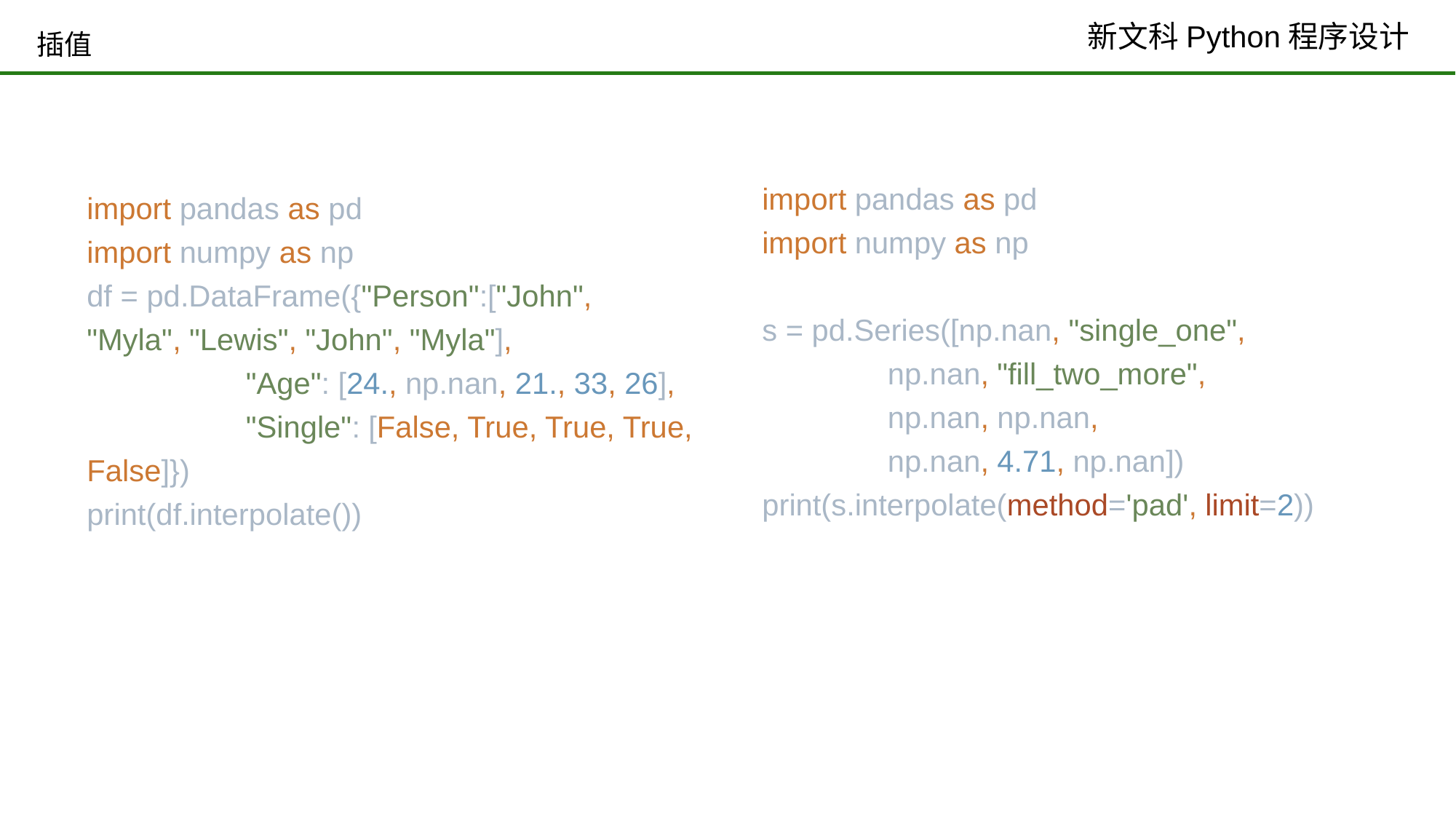

# 插值
import pandas as pd
import numpy as np
s = pd.Series([np.nan, "single_one",
               np.nan, "fill_two_more",
               np.nan, np.nan,
               np.nan, 4.71, np.nan])
print(s.interpolate(method='pad', limit=2))
import pandas as pd
import numpy as np
df = pd.DataFrame({"Person":["John", "Myla", "Lewis", "John", "Myla"],
                   "Age": [24., np.nan, 21., 33, 26],
                   "Single": [False, True, True, True, False]})
print(df.interpolate())